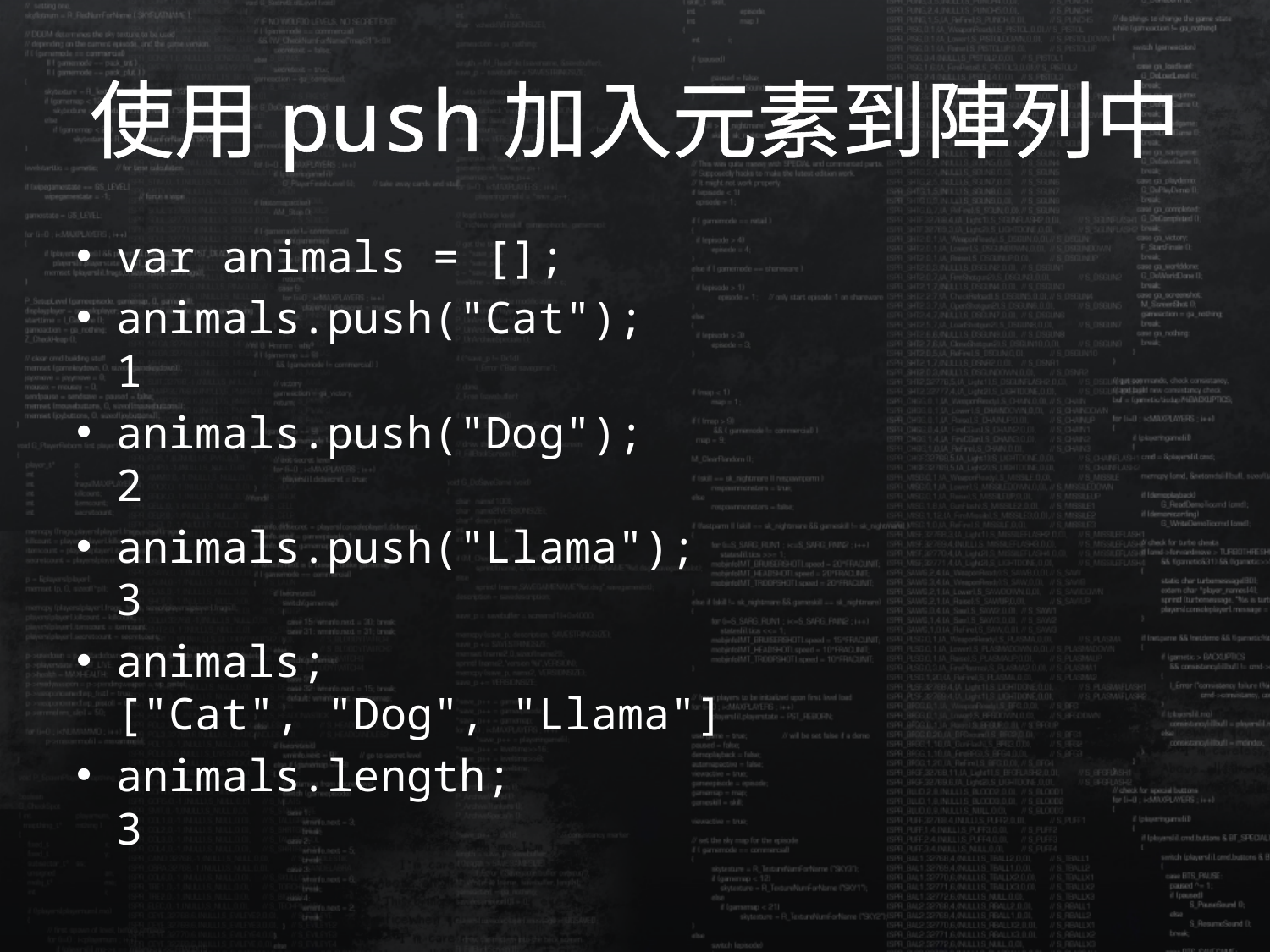

# 使用push加入元素到陣列中
var animals = [];
animals.push("Cat");
1
animals.push("Dog");
2
animals.push("Llama");
3
animals;
["Cat", "Dog", "Llama"]
animals.length;
3